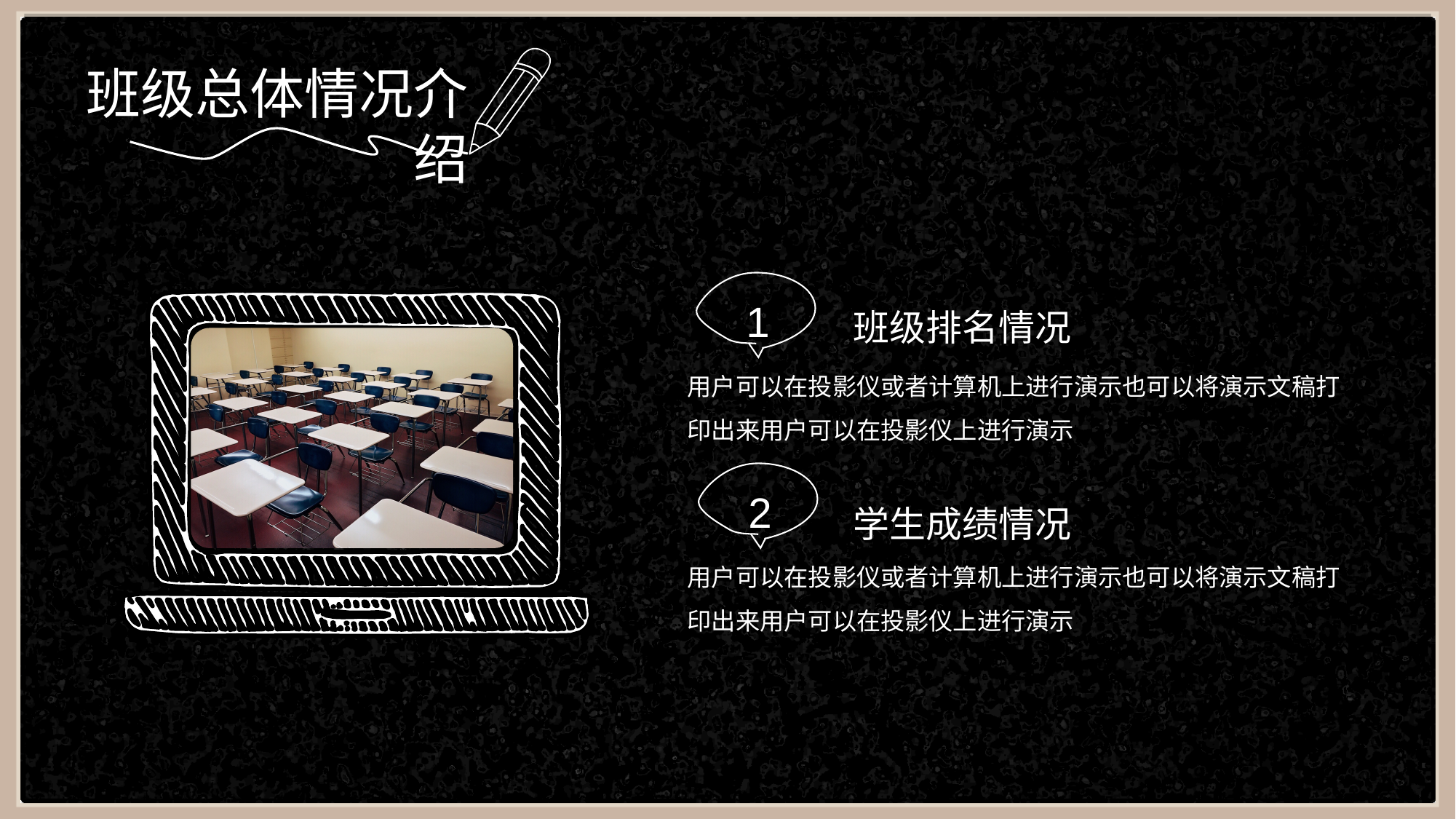

班级总体情况介绍

1

班级排名情况

用户可以在投影仪或者计算机上进行演示也可以将演示文稿打印出来用户可以在投影仪上进行演示
2

学生成绩情况
用户可以在投影仪或者计算机上进行演示也可以将演示文稿打印出来用户可以在投影仪上进行演示